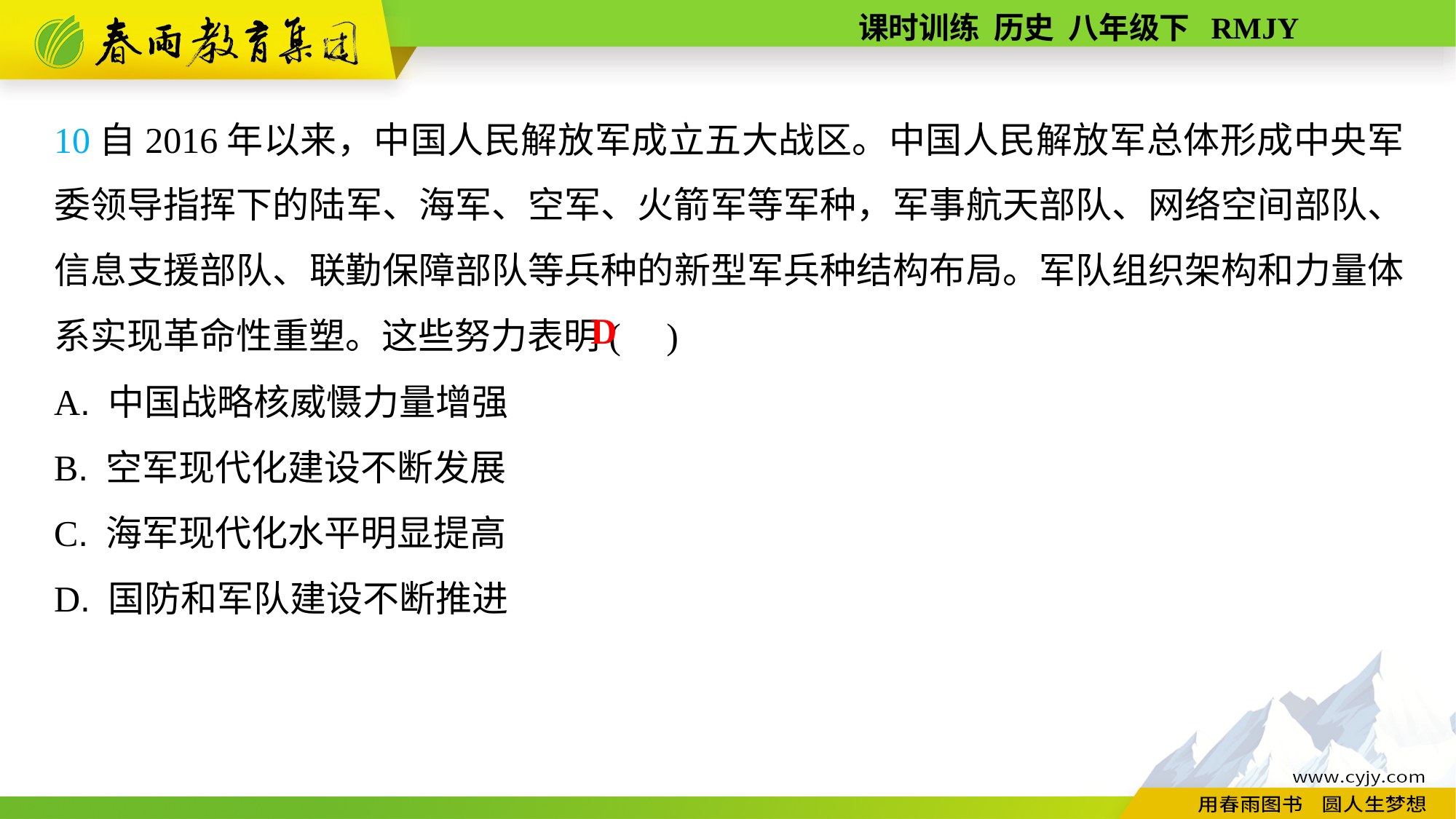

10自2016年以来，中国人民解放军成立五大战区。中国人民解放军总体形成中央军委领导指挥下的陆军、海军、空军、火箭军等军种，军事航天部队、网络空间部队、信息支援部队、联勤保障部队等兵种的新型军兵种结构布局。军队组织架构和力量体系实现革命性重塑。这些努力表明(     )
A. 中国战略核威慑力量增强
B. 空军现代化建设不断发展
C. 海军现代化水平明显提高
D. 国防和军队建设不断推进
D